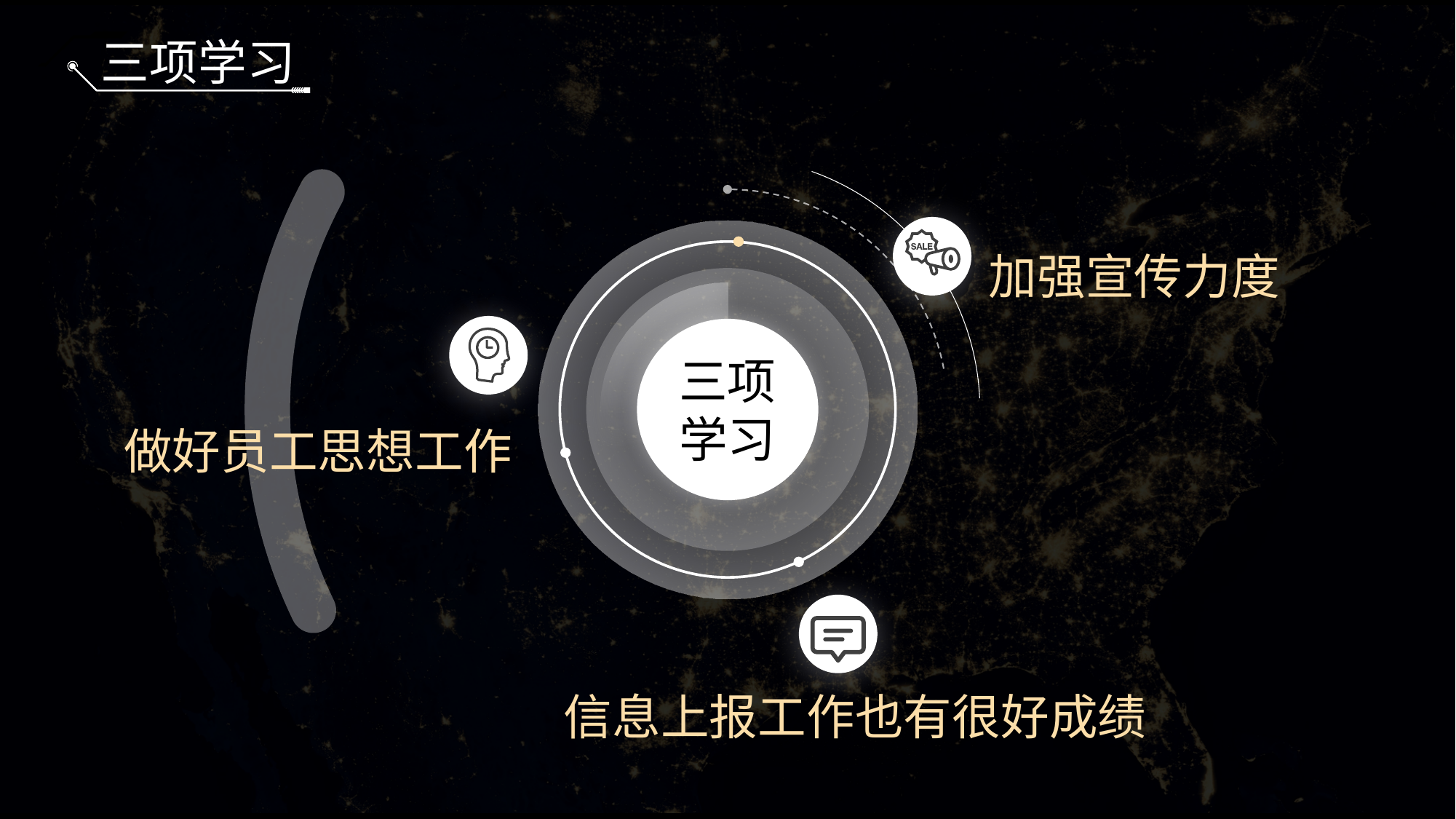

三项学习

加强宣传力度

三项
学习
做好员工思想工作

信息上报工作也有很好成绩